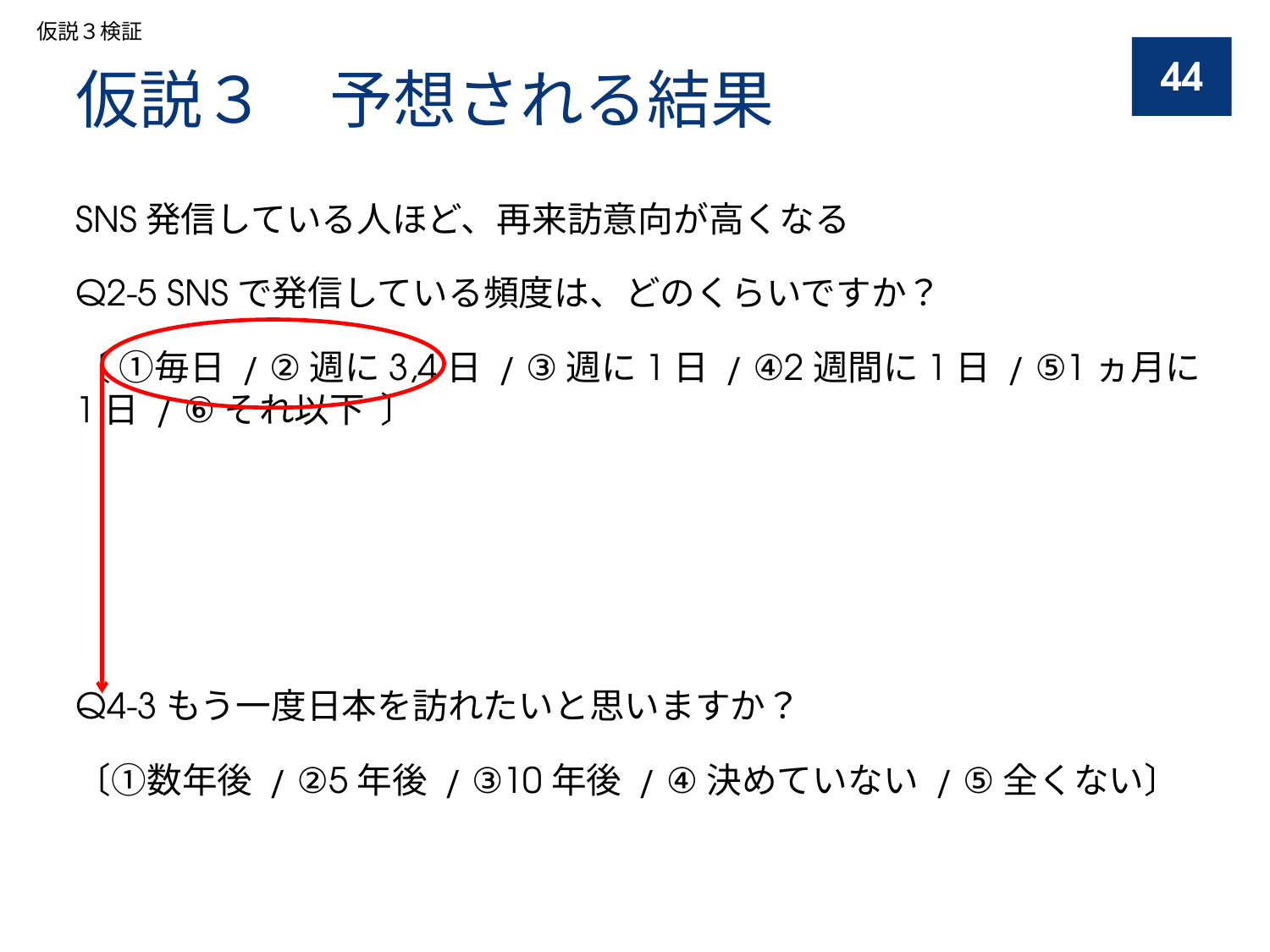

仮説３検証
44
仮説３　予想される結果
SNS発信している人ほど、再来訪意向が高くなる
Q2-5 SNSで発信している頻度は、どのくらいですか？
〔 ①毎日 / ②週に3,4日 / ③週に1日 / ④2週間に1日 / ⑤1ヵ月に1日 / ⑥それ以下  〕

Q4-3もう一度日本を訪れたいと思いますか？
〔①数年後 / ②5年後 / ③10年後 / ④決めていない / ⑤全くない〕